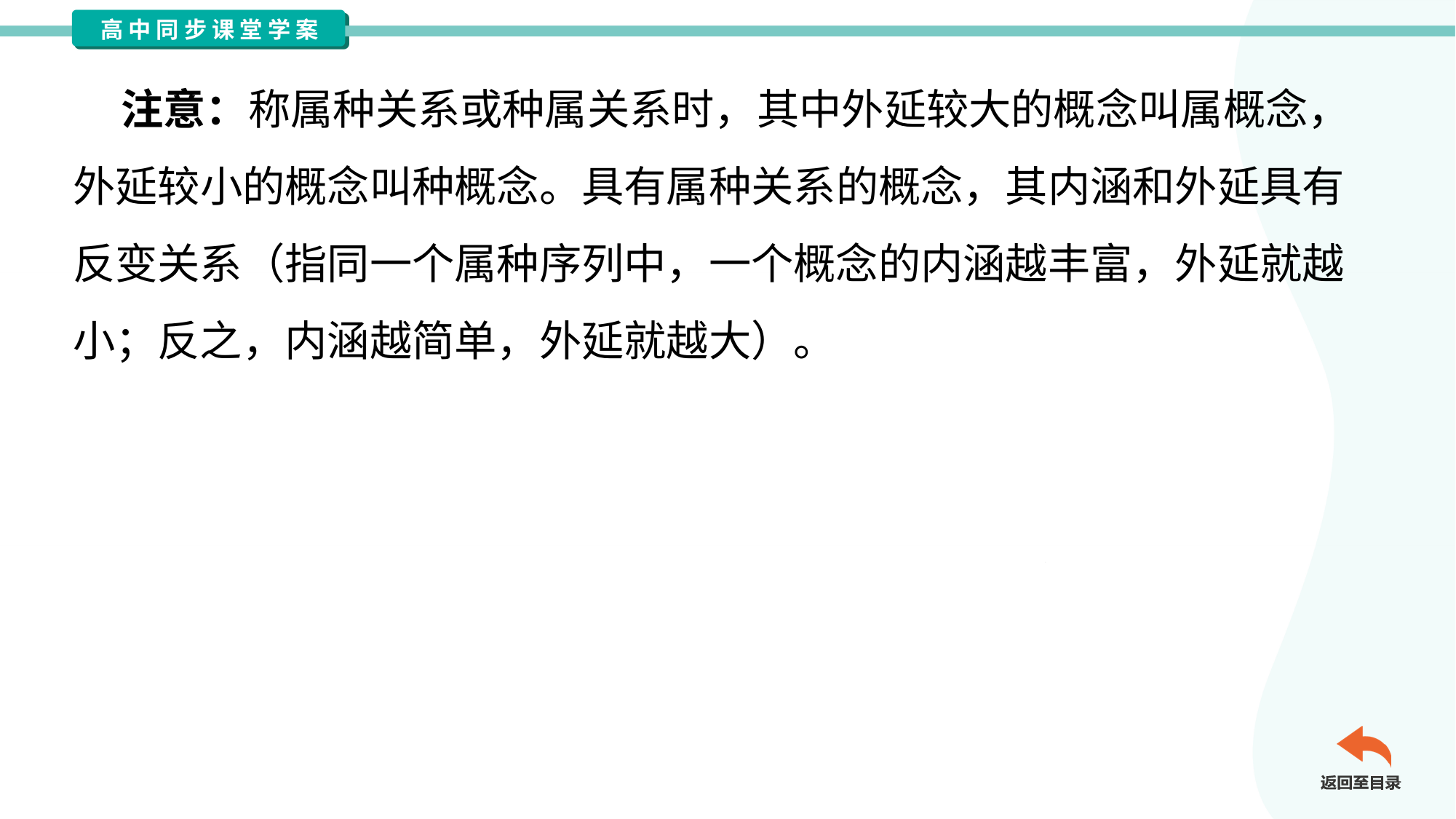

注意：称属种关系或种属关系时，其中外延较大的概念叫属概念，
外延较小的概念叫种概念。具有属种关系的概念，其内涵和外延具有
反变关系（指同一个属种序列中，一个概念的内涵越丰富，外延就越
小；反之，内涵越简单，外延就越大）。